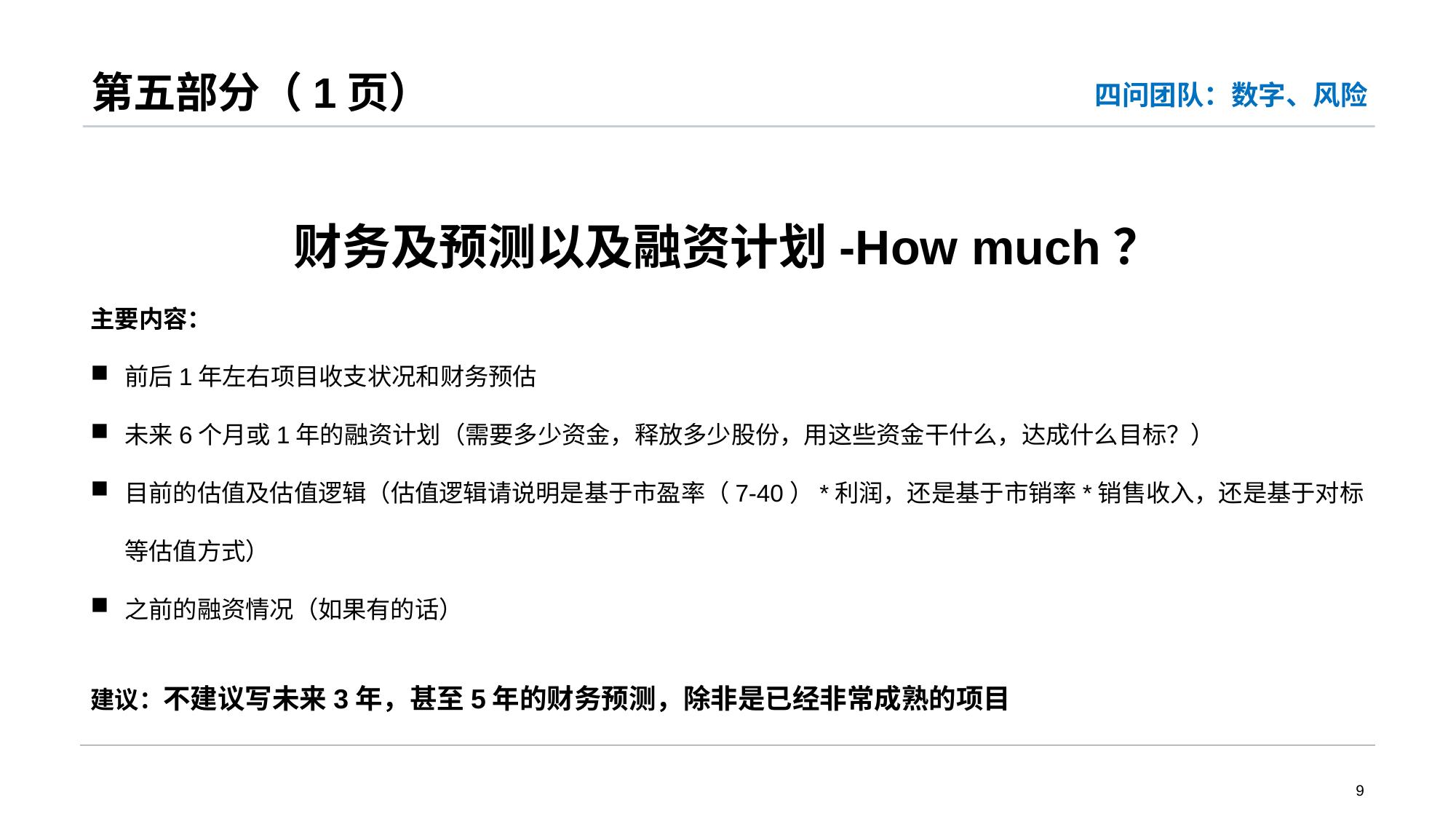

# 第五部分（1页）
四问团队：数字、风险
财务及预测以及融资计划-How much？
主要内容：
前后1年左右项目收支状况和财务预估
未来6个月或1年的融资计划（需要多少资金，释放多少股份，用这些资金干什么，达成什么目标？）
目前的估值及估值逻辑（估值逻辑请说明是基于市盈率（7-40）*利润，还是基于市销率*销售收入，还是基于对标等估值方式）
之前的融资情况（如果有的话）

建议：不建议写未来3年，甚至5年的财务预测，除非是已经非常成熟的项目
9